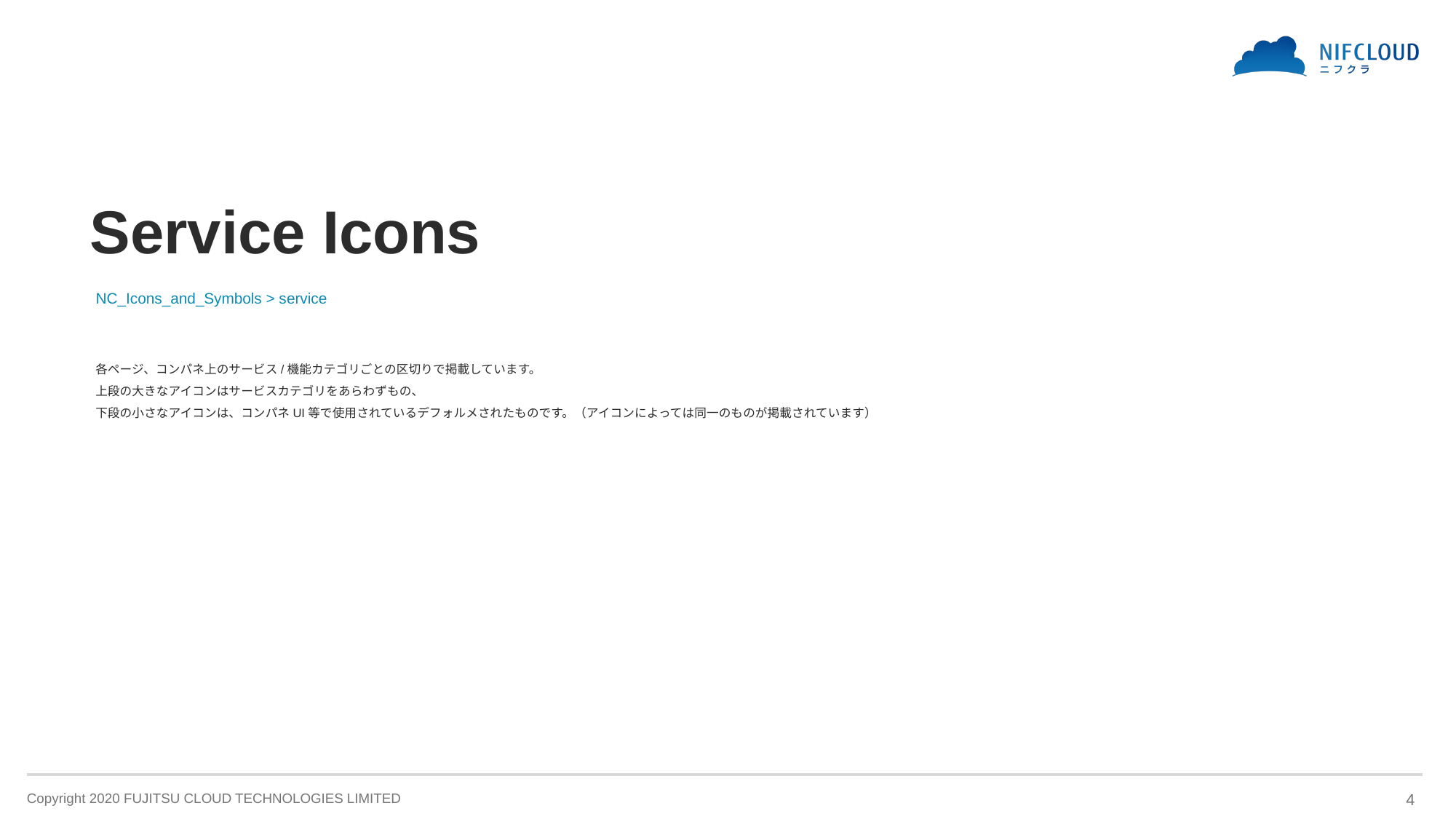

# Service Icons
NC_Icons_and_Symbols > service
各ページ、コンパネ上のサービス/機能カテゴリごとの区切りで掲載しています。
上段の大きなアイコンはサービスカテゴリをあらわずもの、
下段の小さなアイコンは、コンパネUI等で使用されているデフォルメされたものです。（アイコンによっては同一のものが掲載されています）
4